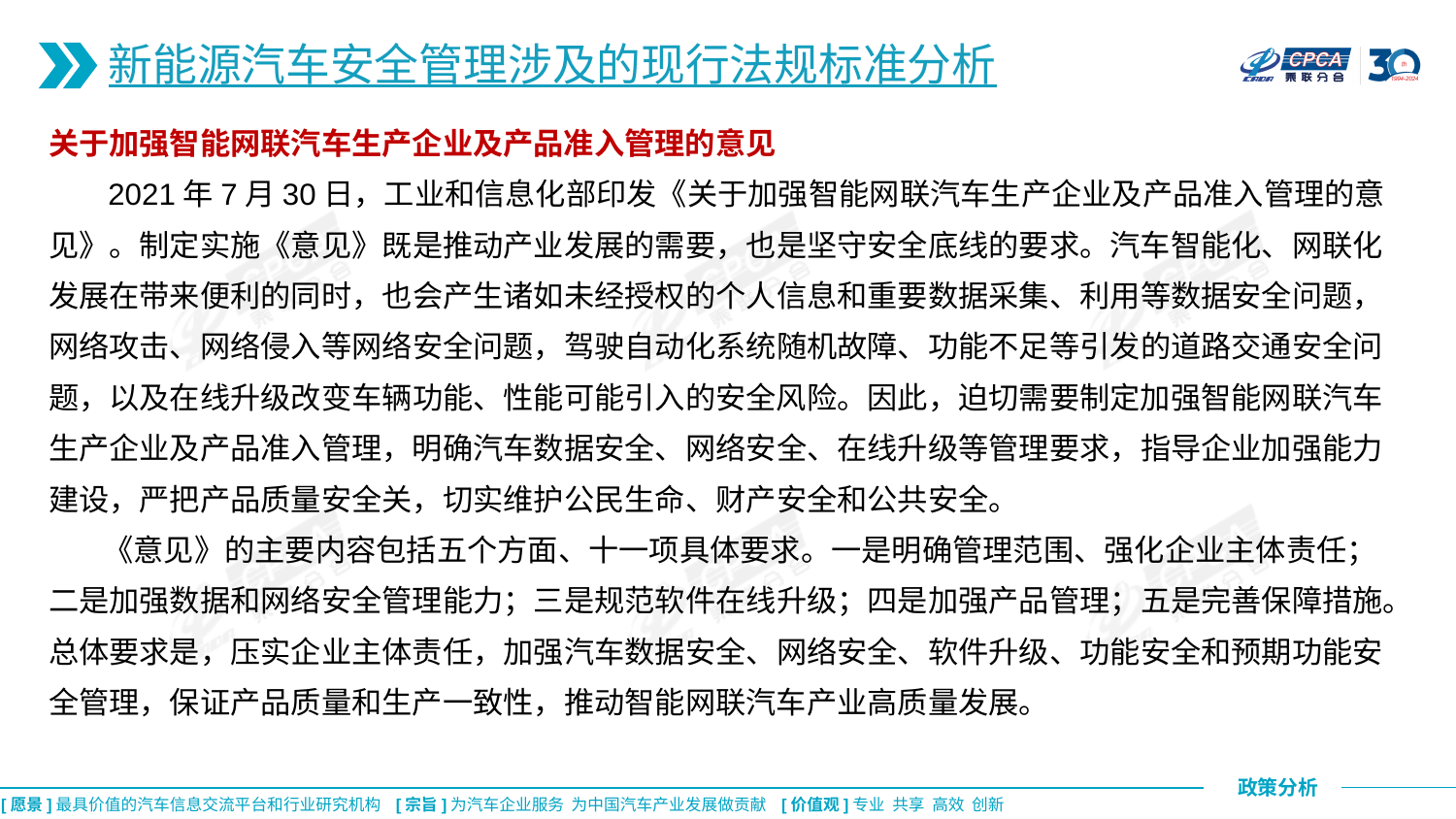

新能源汽车安全管理涉及的现行法规标准分析
关于加强智能网联汽车生产企业及产品准入管理的意见
       2021年7月30日，工业和信息化部印发《关于加强智能网联汽车生产企业及产品准入管理的意见》。制定实施《意见》既是推动产业发展的需要，也是坚守安全底线的要求。汽车智能化、网联化发展在带来便利的同时，也会产生诸如未经授权的个人信息和重要数据采集、利用等数据安全问题，网络攻击、网络侵入等网络安全问题，驾驶自动化系统随机故障、功能不足等引发的道路交通安全问题，以及在线升级改变车辆功能、性能可能引入的安全风险。因此，迫切需要制定加强智能网联汽车生产企业及产品准入管理，明确汽车数据安全、网络安全、在线升级等管理要求，指导企业加强能力建设，严把产品质量安全关，切实维护公民生命、财产安全和公共安全。
       《意见》的主要内容包括五个方面、十一项具体要求。一是明确管理范围、强化企业主体责任；二是加强数据和网络安全管理能力；三是规范软件在线升级；四是加强产品管理；五是完善保障措施。总体要求是，压实企业主体责任，加强汽车数据安全、网络安全、软件升级、功能安全和预期功能安全管理，保证产品质量和生产一致性，推动智能网联汽车产业高质量发展。